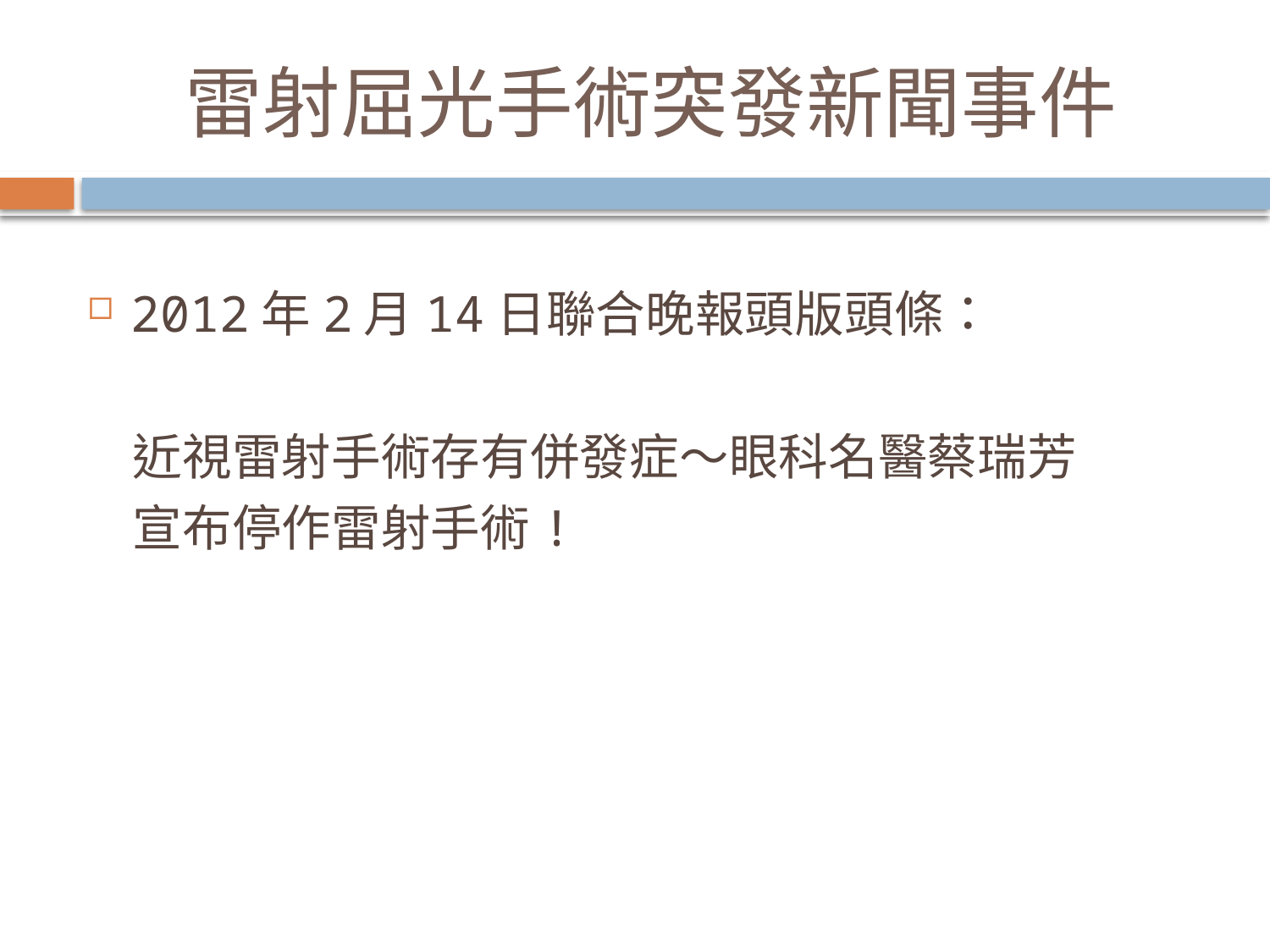

# 雷射屈光手術突發新聞事件
2012年2月14日聯合晚報頭版頭條：

   近視雷射手術存有併發症～眼科名醫蔡瑞芳
   宣布停作雷射手術!